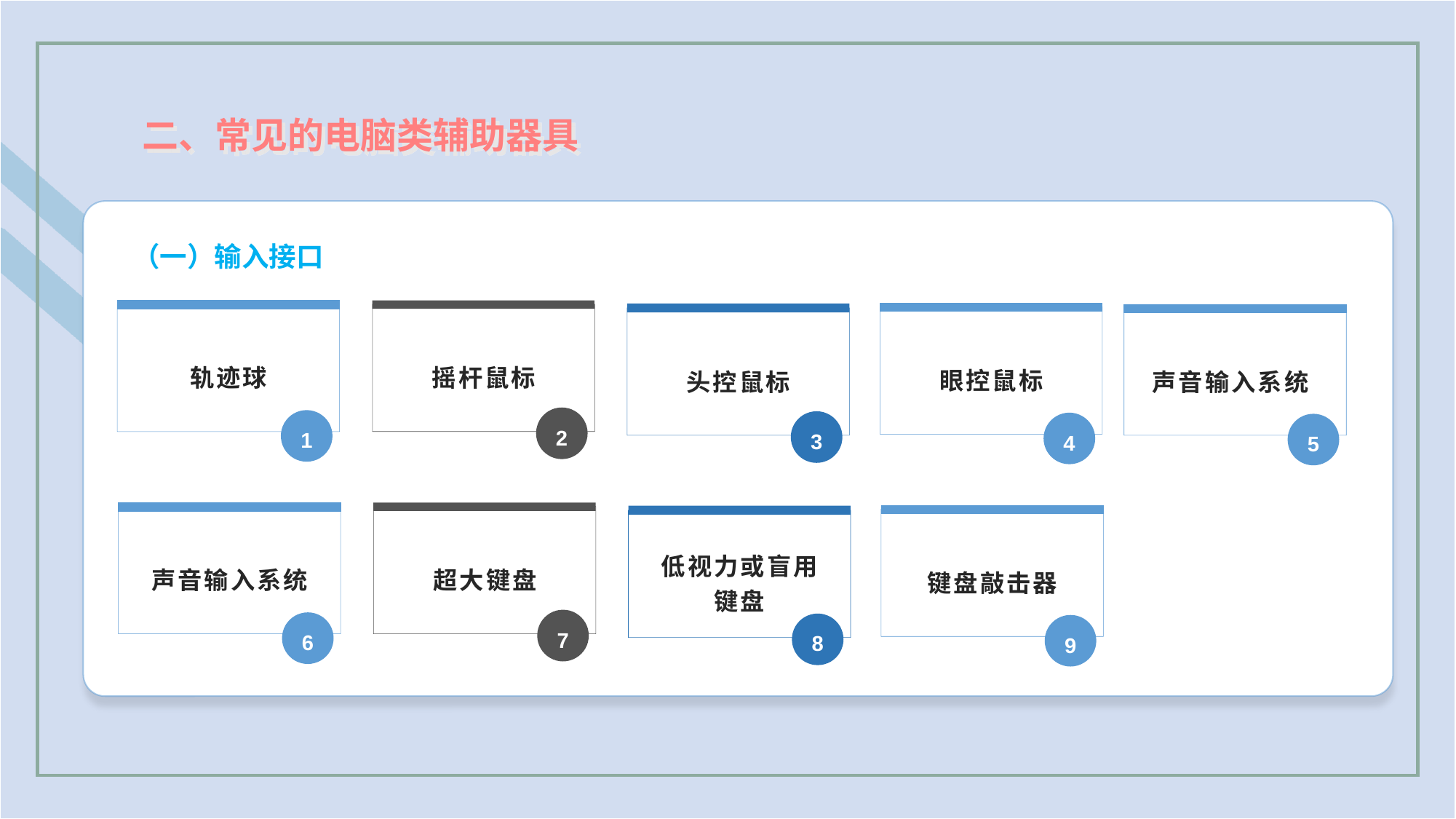

二、常见的电脑类辅助器具

（一）输入接口

轨迹球
1

摇杆鼠标
2

眼控鼠标
4

头控鼠标
3

声音输入系统
5

声音输入系统
6

超大键盘
7

键盘敲击器
9

低视力或盲用
键盘
8
10